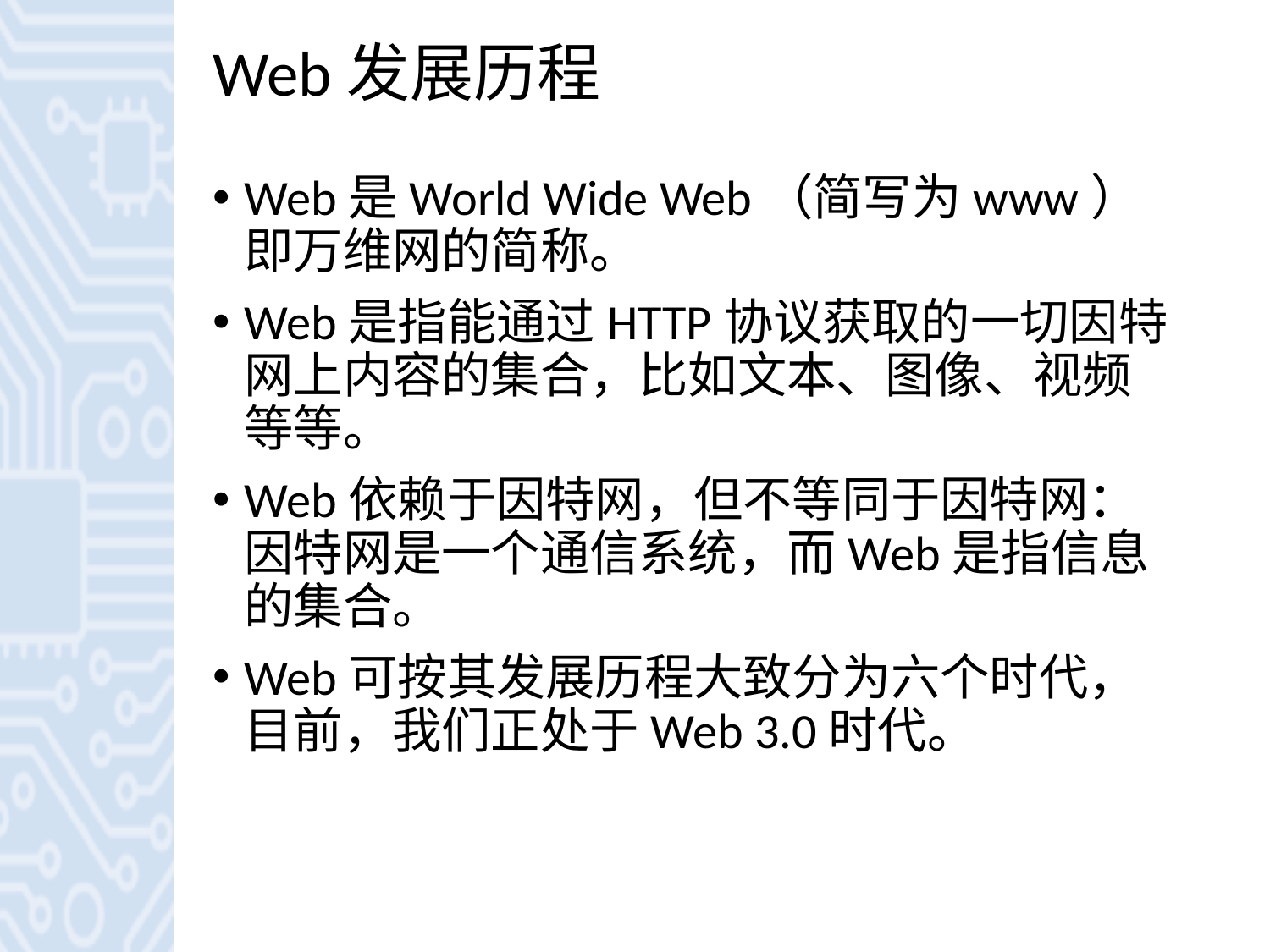

# Web发展历程
Web是World Wide Web（简写为www）即万维网的简称。
Web是指能通过HTTP协议获取的一切因特网上内容的集合，比如文本、图像、视频等等。
Web依赖于因特网，但不等同于因特网：因特网是一个通信系统，而Web是指信息的集合。
Web可按其发展历程大致分为六个时代，目前，我们正处于Web 3.0时代。